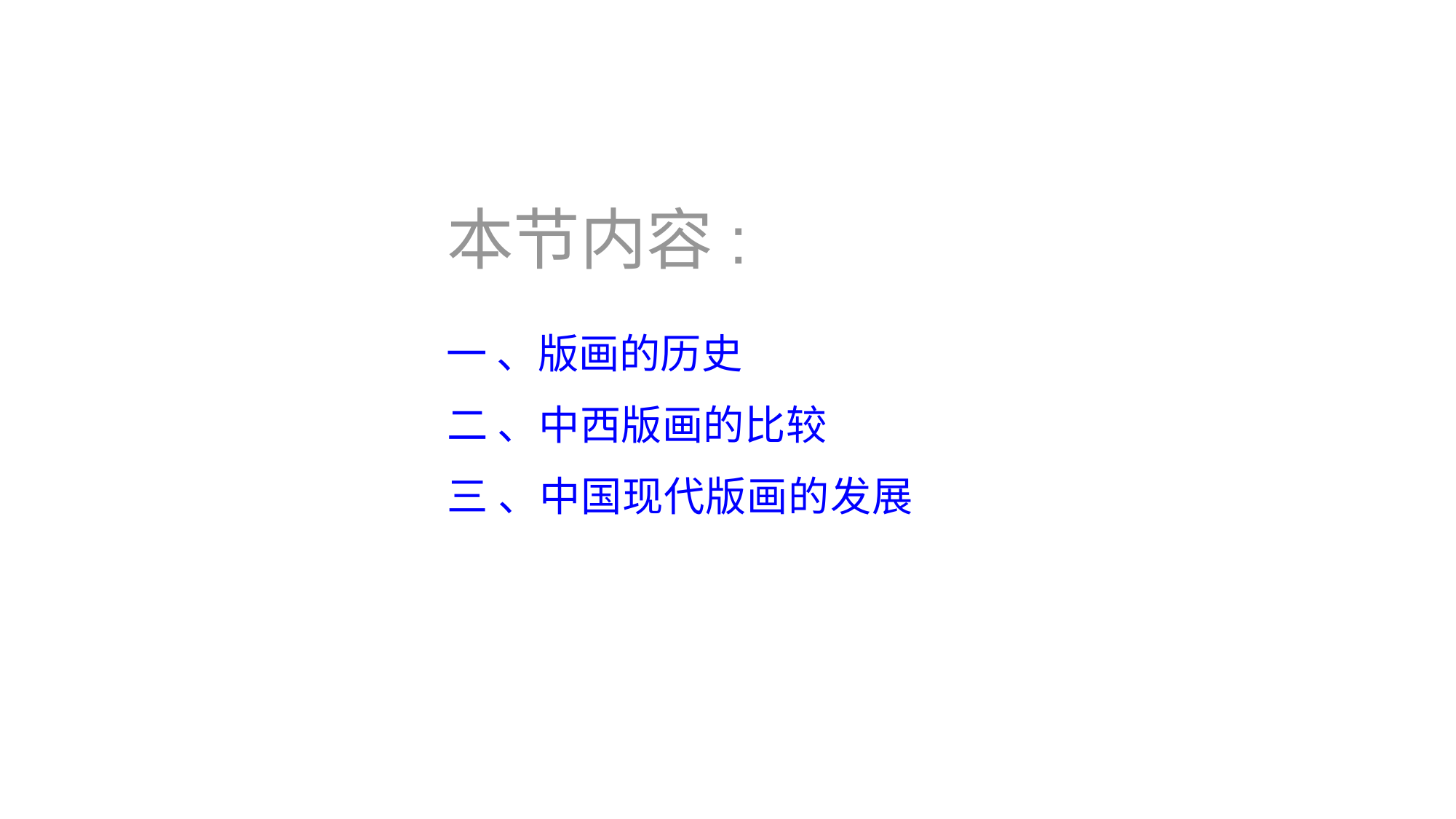

本节内容:

一 、版画的历史
二 、中西版画的比较

三 、中国现代版画的发展